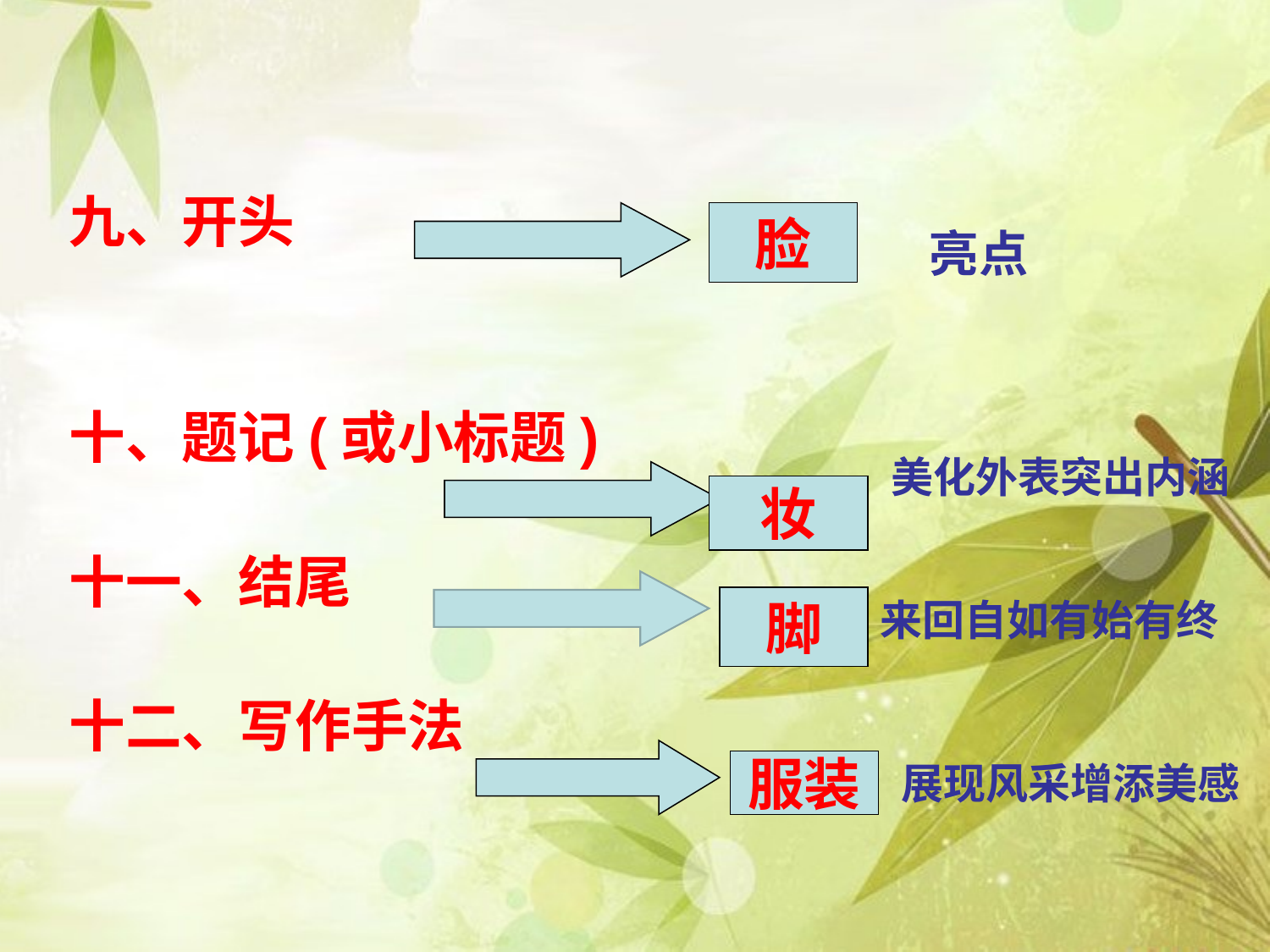

九、开头

十、题记(或小标题)

十一、结尾

十二、写作手法

脸
亮点
美化外表突出内涵

妆

脚
来回自如有始有终

服装
展现风采增添美感